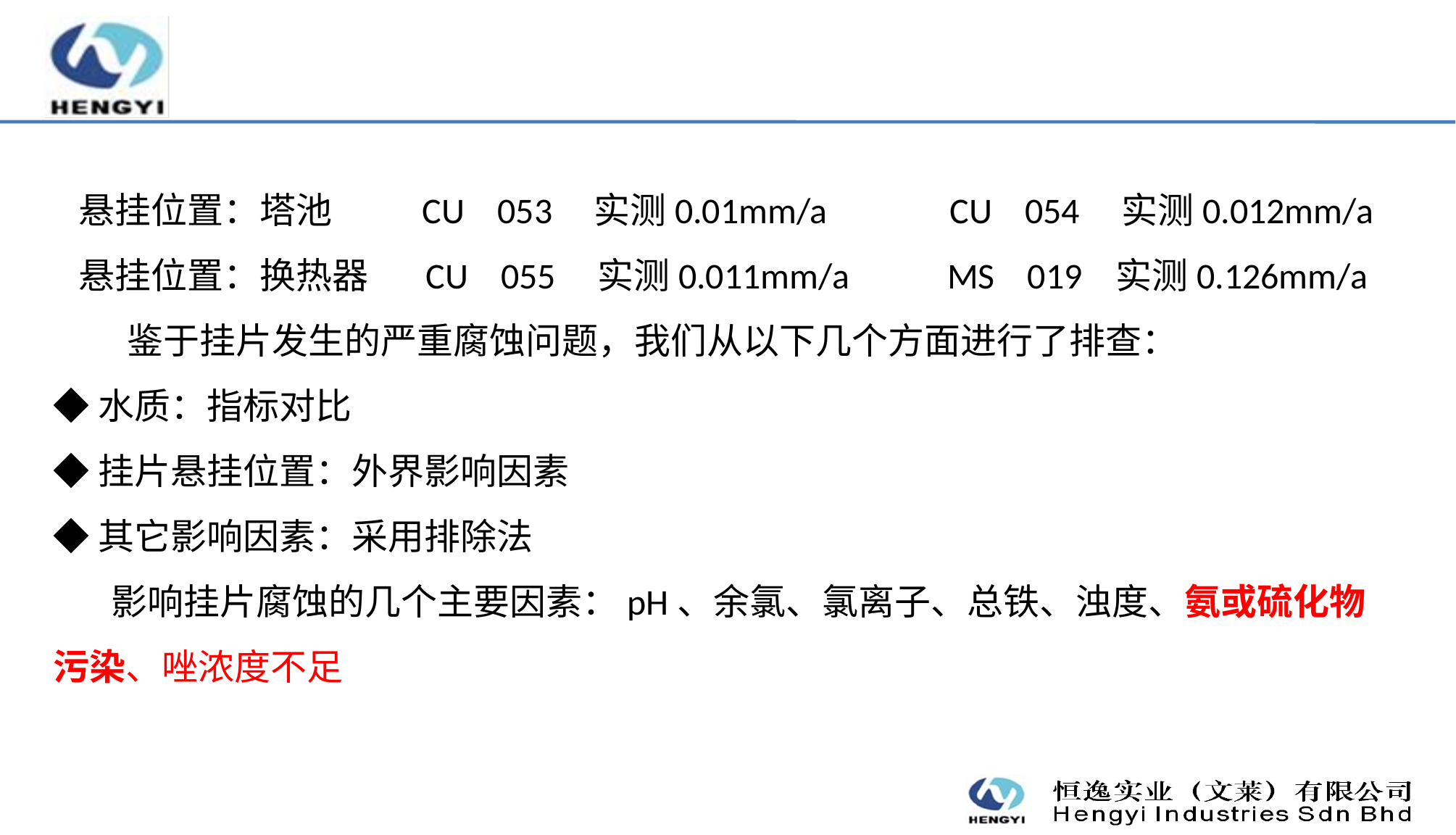

悬挂位置：塔池          CU    053    实测0.01mm/a               CU    054    实测0.012mm/a
  悬挂位置：换热器      CU    055    实测0.011mm/a            MS    019   实测0.126mm/a
        鉴于挂片发生的严重腐蚀问题，我们从以下几个方面进行了排查：
◆水质：指标对比
◆挂片悬挂位置：外界影响因素
◆其它影响因素：采用排除法
      影响挂片腐蚀的几个主要因素：pH、余氯、氯离子、总铁、浊度、氨或硫化物污染、唑浓度不足